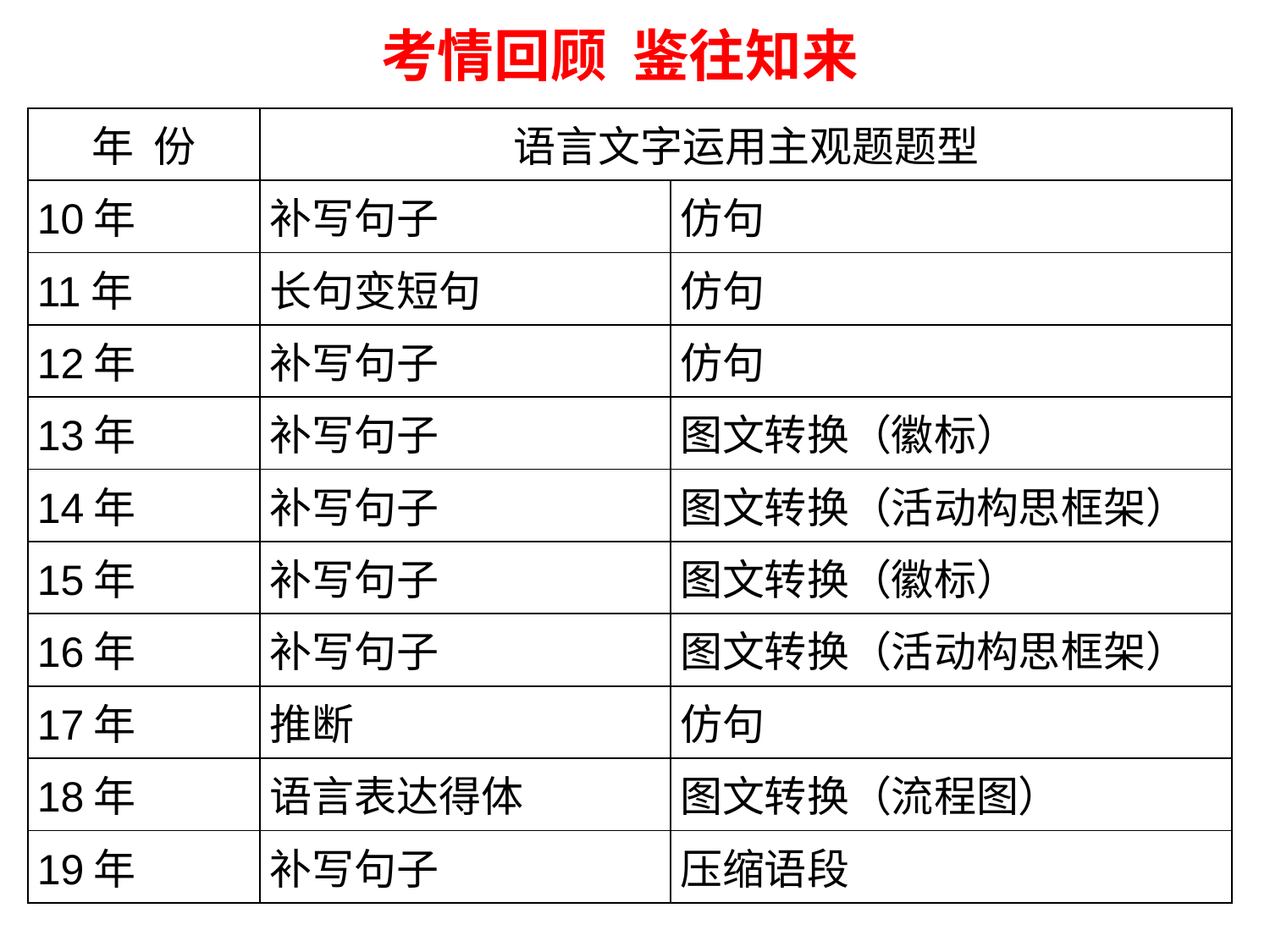

考情回顾  鉴往知来
| 年 份 | 语言文字运用主观题题型 |  |
| --- | --- | --- |
| 10年 | 补写句子 | 仿句 |
| 11年 | 长句变短句 | 仿句 |
| 12年 | 补写句子 | 仿句 |
| 13年 | 补写句子 | 图文转换（徽标） |
| 14年 | 补写句子 | 图文转换（活动构思框架） |
| 15年 | 补写句子 | 图文转换（徽标） |
| 16年 | 补写句子 | 图文转换（活动构思框架） |
| 17年 | 推断 | 仿句 |
| 18年 | 语言表达得体 | 图文转换（流程图） |
| 19年 | 补写句子 | 压缩语段 |